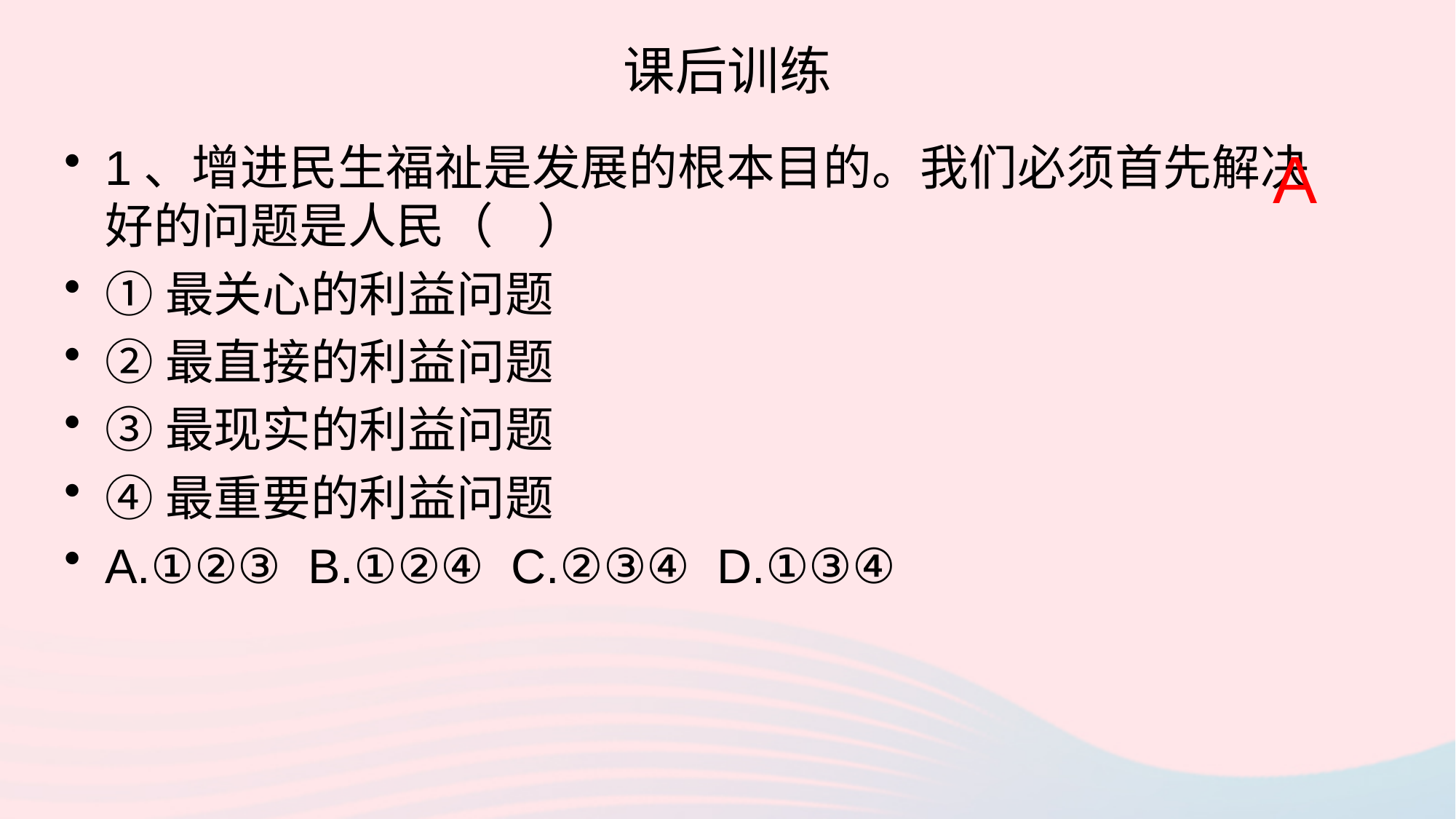

# 课后训练
1、增进民生福祉是发展的根本目的。我们必须首先解决好的问题是人民（    ）
①最关心的利益问题
②最直接的利益问题
③最现实的利益问题
④最重要的利益问题
A.①②③  B.①②④  C.②③④  D.①③④
A